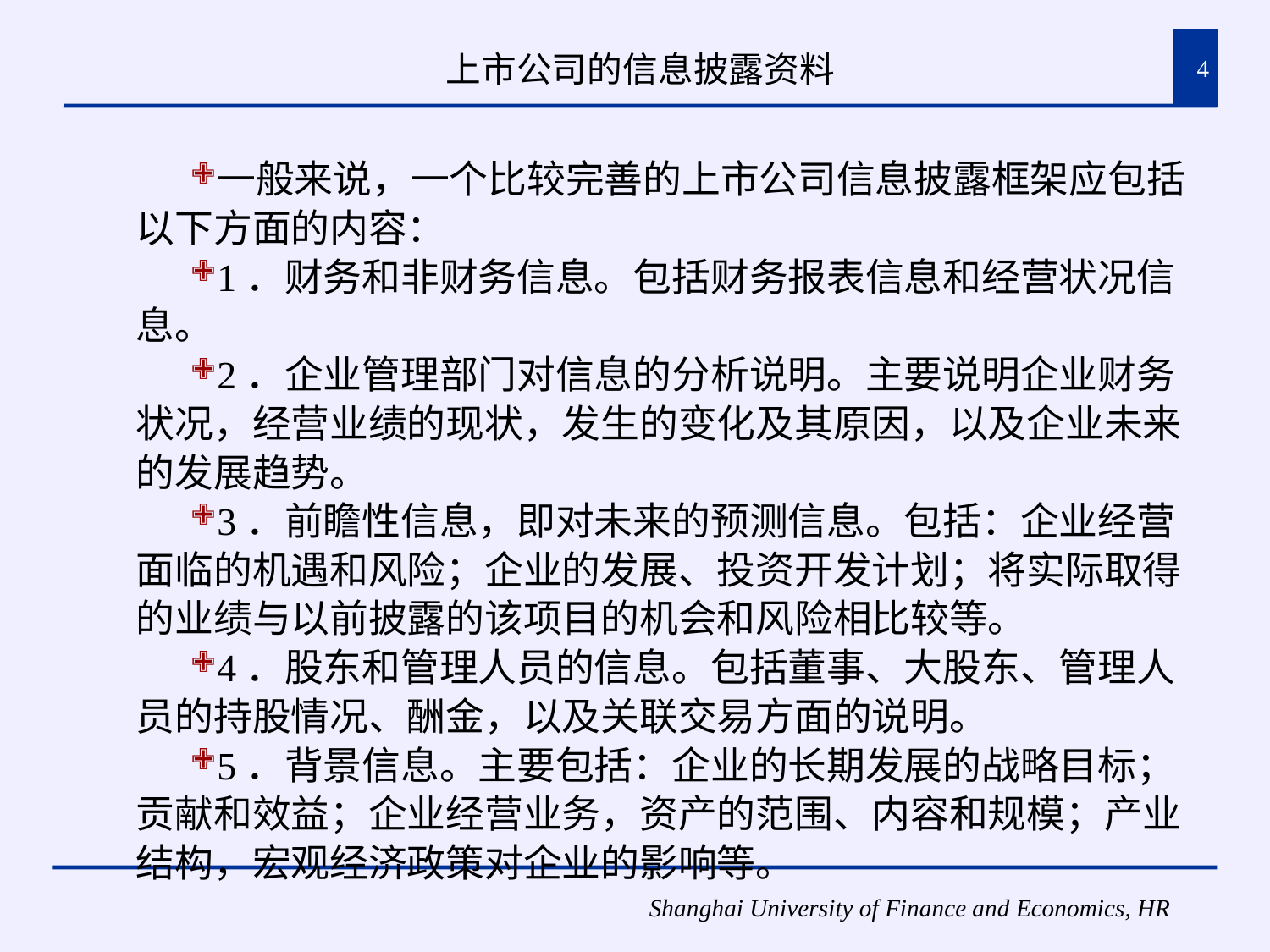

# 上市公司的信息披露资料
4
一般来说，一个比较完善的上市公司信息披露框架应包括以下方面的内容：
1．财务和非财务信息。包括财务报表信息和经营状况信息。
2．企业管理部门对信息的分析说明。主要说明企业财务状况，经营业绩的现状，发生的变化及其原因，以及企业未来的发展趋势。
3．前瞻性信息，即对未来的预测信息。包括：企业经营面临的机遇和风险；企业的发展、投资开发计划；将实际取得的业绩与以前披露的该项目的机会和风险相比较等。
4．股东和管理人员的信息。包括董事、大股东、管理人员的持股情况、酬金，以及关联交易方面的说明。
5．背景信息。主要包括：企业的长期发展的战略目标；贡献和效益；企业经营业务，资产的范围、内容和规模；产业结构，宏观经济政策对企业的影响等。